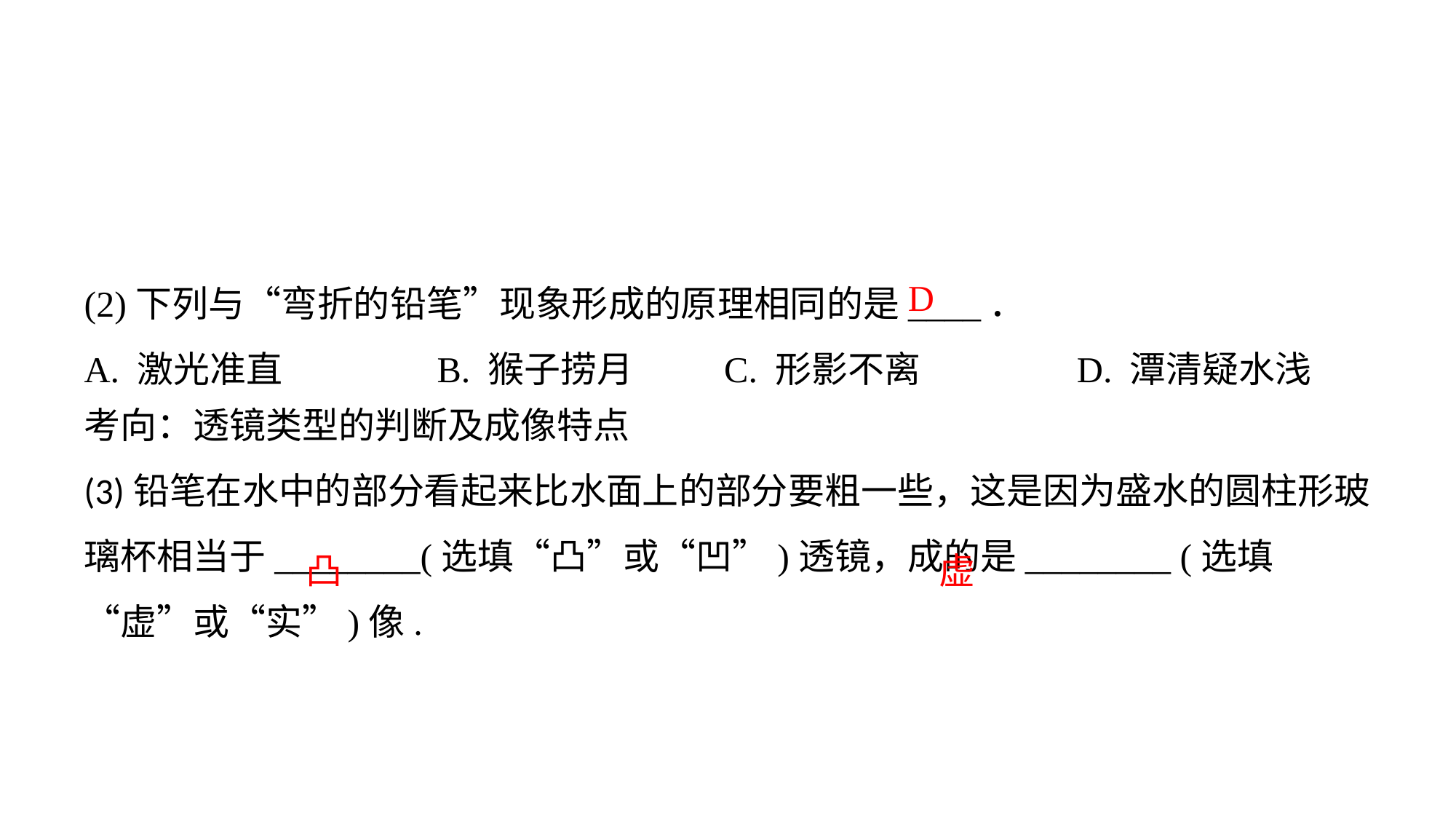

(2)下列与“弯折的铅笔”现象形成的原理相同的是____．
A. 激光准直　　　　B. 猴子捞月          C. 形影不离                  D. 潭清疑水浅
D
考向：透镜类型的判断及成像特点(3)铅笔在水中的部分看起来比水面上的部分要粗一些，这是因为盛水的圆柱形玻璃杯相当于________(选填“凸”或“凹”)透镜，成的是________ (选填“虚”或“实”)像.
虚
凸